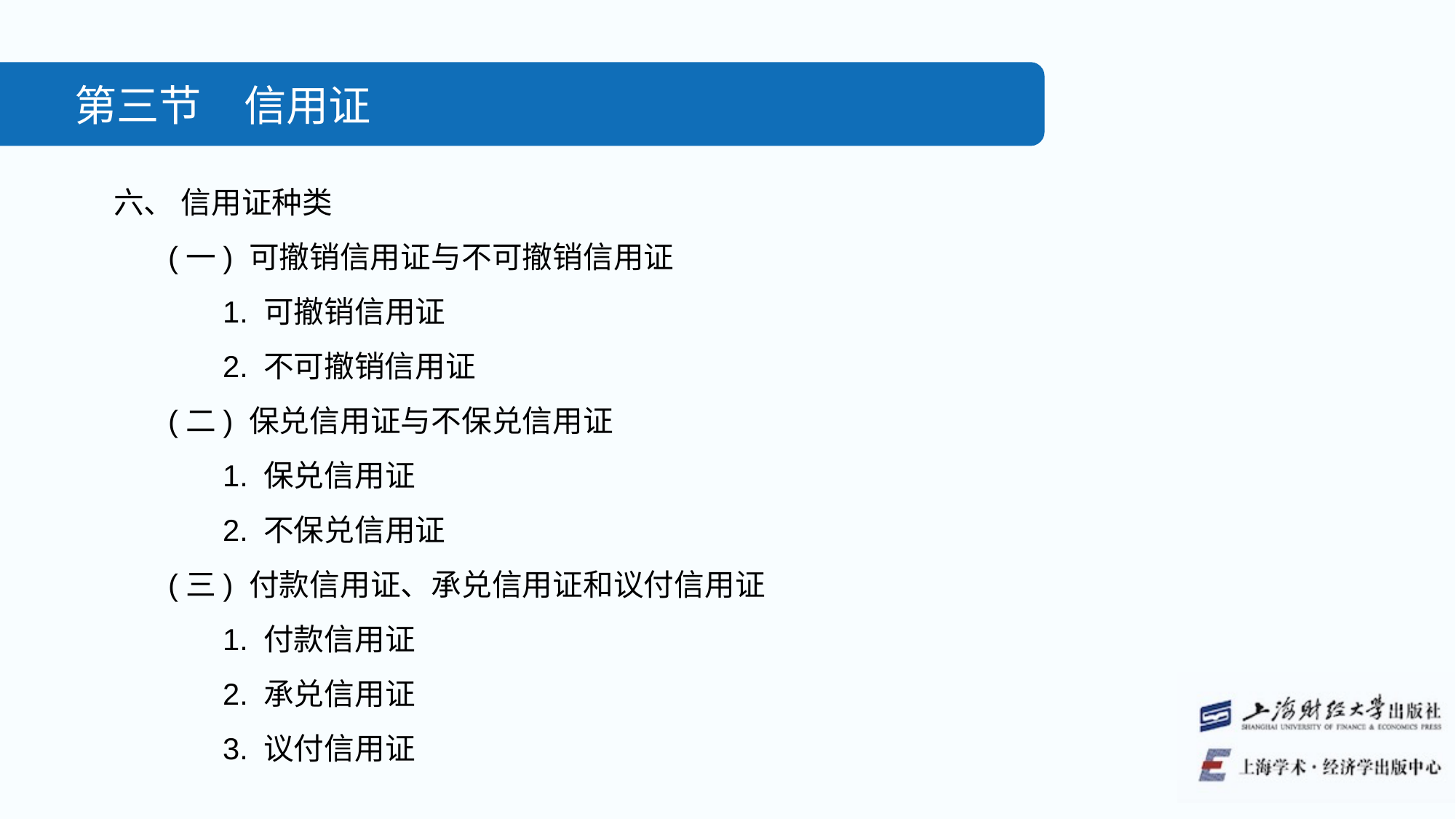

第三节　信用证
六、 信用证种类
(一) 可撤销信用证与不可撤销信用证
1. 可撤销信用证
2. 不可撤销信用证
(二) 保兑信用证与不保兑信用证
1. 保兑信用证
2. 不保兑信用证
(三) 付款信用证、承兑信用证和议付信用证
1. 付款信用证
2. 承兑信用证
3. 议付信用证